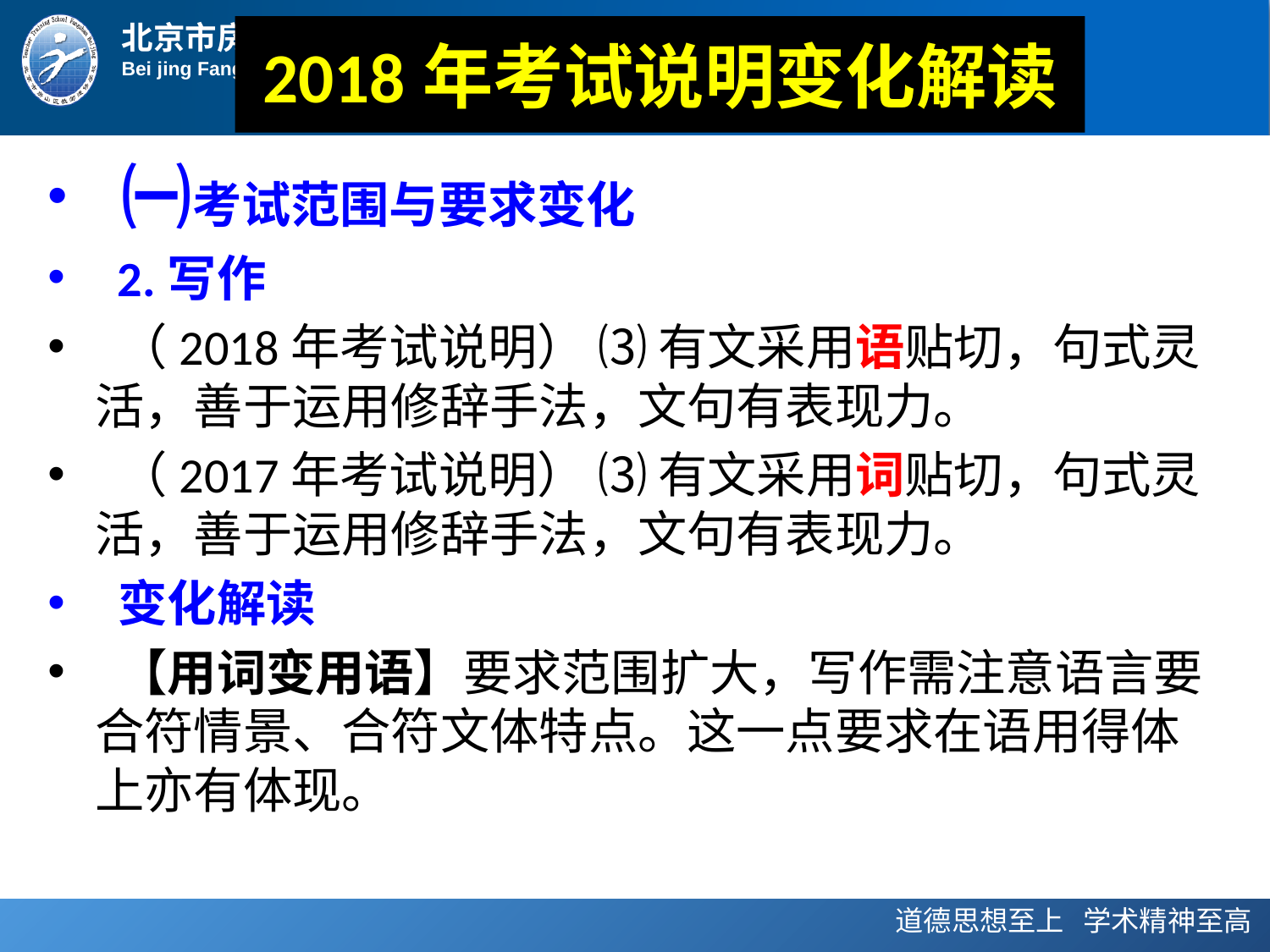

# 2018年考试说明变化解读
 ㈠考试范围与要求变化
  2.写作
 （2018年考试说明） ⑶ 有文采用语贴切，句式灵活，善于运用修辞手法，文句有表现力。
 （2017年考试说明） ⑶ 有文采用词贴切，句式灵活，善于运用修辞手法，文句有表现力。
 变化解读
 【用词变用语】要求范围扩大，写作需注意语言要合符情景、合符文体特点。这一点要求在语用得体上亦有体现。